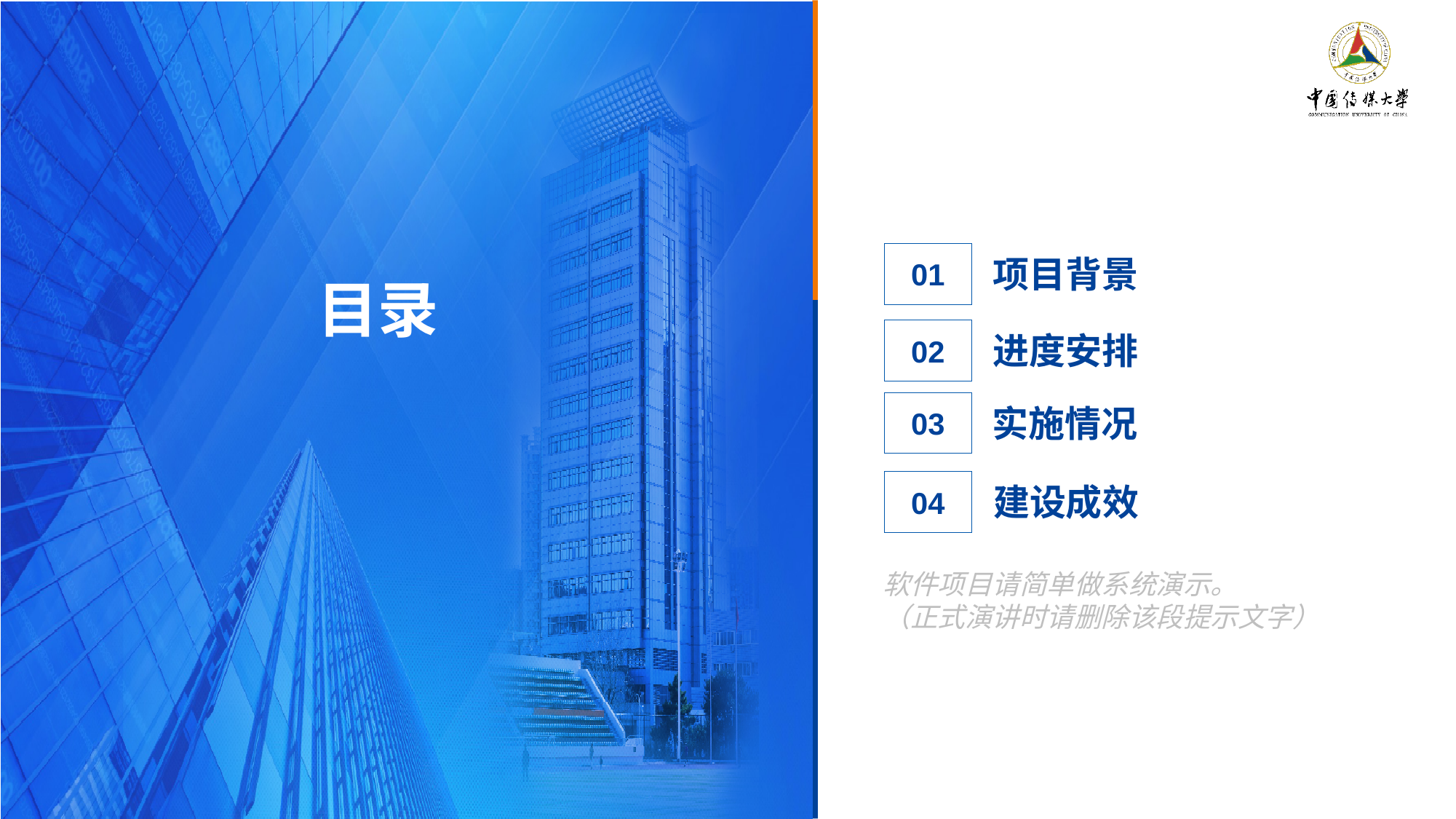

01
项目背景
目录
02
进度安排
03
实施情况
04
建设成效
软件项目请简单做系统演示。
（正式演讲时请删除该段提示文字）